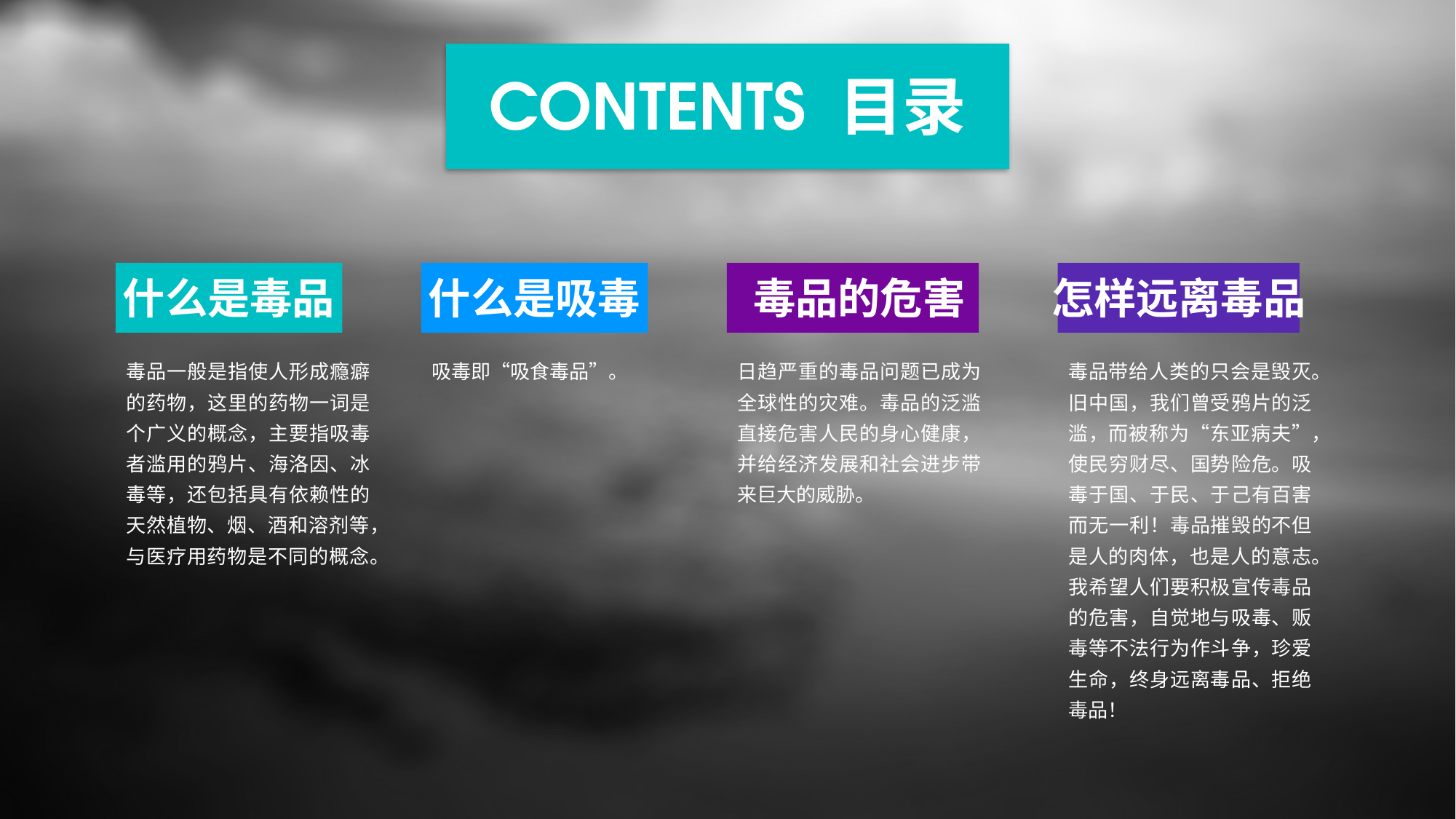

CONTENTS 目录
什么是毒品
什么是吸毒
毒品的危害
怎样远离毒品
毒品一般是指使人形成瘾癖的药物，这里的药物一词是个广义的概念，主要指吸毒者滥用的鸦片、海洛因、冰毒等，还包括具有依赖性的天然植物、烟、酒和溶剂等，与医疗用药物是不同的概念。
吸毒即“吸食毒品”。
日趋严重的毒品问题已成为全球性的灾难。毒品的泛滥直接危害人民的身心健康，并给经济发展和社会进步带来巨大的威胁。
毒品带给人类的只会是毁灭。旧中国，我们曾受鸦片的泛滥，而被称为“东亚病夫”，使民穷财尽、国势险危。吸毒于国、于民、于己有百害而无一利！毒品摧毁的不但是人的肉体，也是人的意志。我希望人们要积极宣传毒品的危害，自觉地与吸毒、贩毒等不法行为作斗争，珍爱生命，终身远离毒品、拒绝毒品！